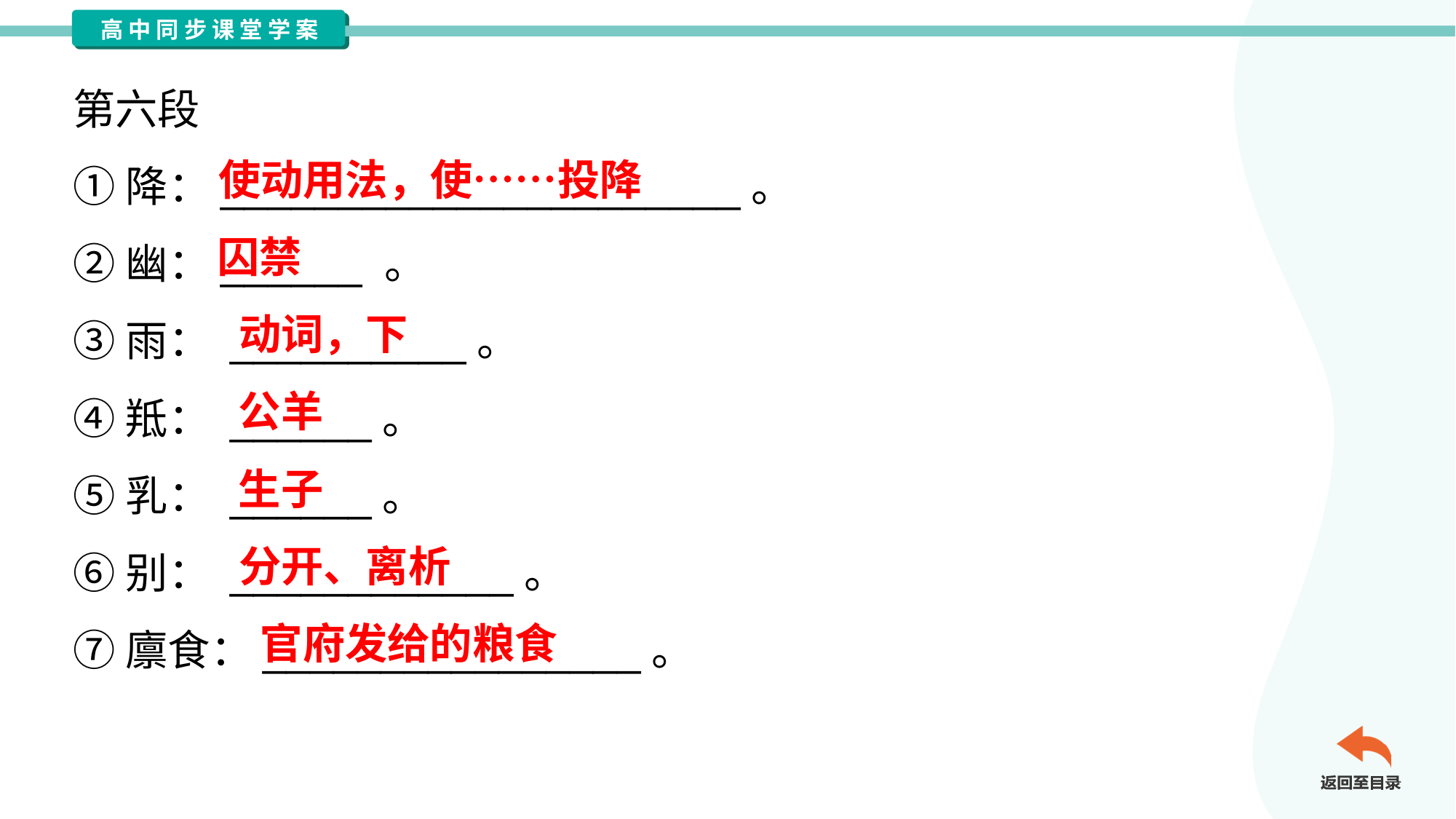

第六段
①降：______________________。
②幽：______ 。
③雨： __________。
④羝： ______。
⑤乳： ______。
⑥别： ____________。
⑦廪食：________________。

使动用法，使……投降
囚禁
动词，下
公羊
生子
分开、离析
官府发给的粮食